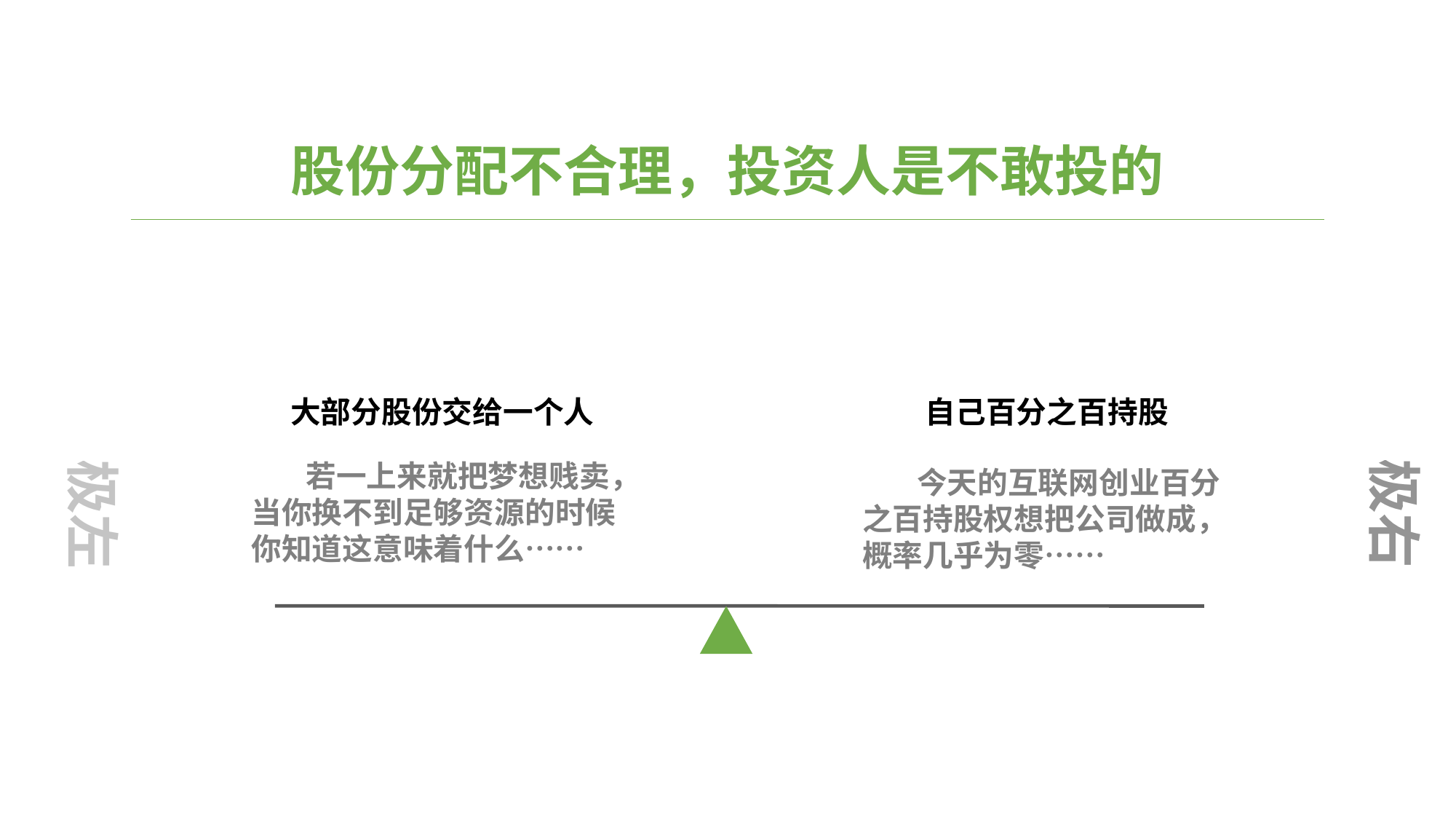

股份分配不合理，投资人是不敢投的
大部分股份交给一个人
自己百分之百持股
极右
极左
若一上来就把梦想贱卖，当你换不到足够资源的时候你知道这意味着什么……
今天的互联网创业百分之百持股权想把公司做成，概率几乎为零……